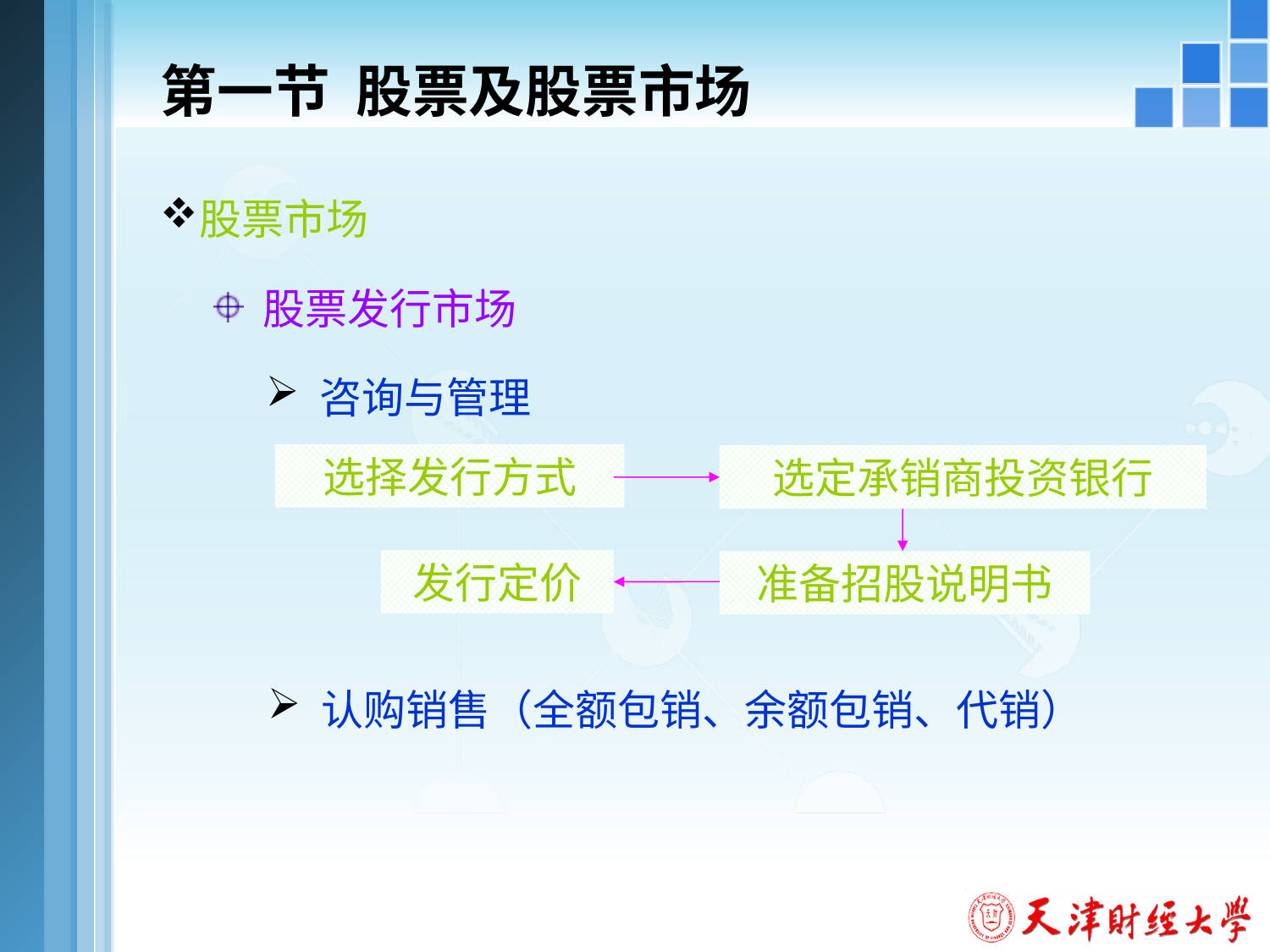

# 第一节  股票及股票市场
股票市场
 股票发行市场
 咨询与管理
选择发行方式
选定承销商投资银行

发行定价
准备招股说明书

 认购销售（全额包销、余额包销、代销）